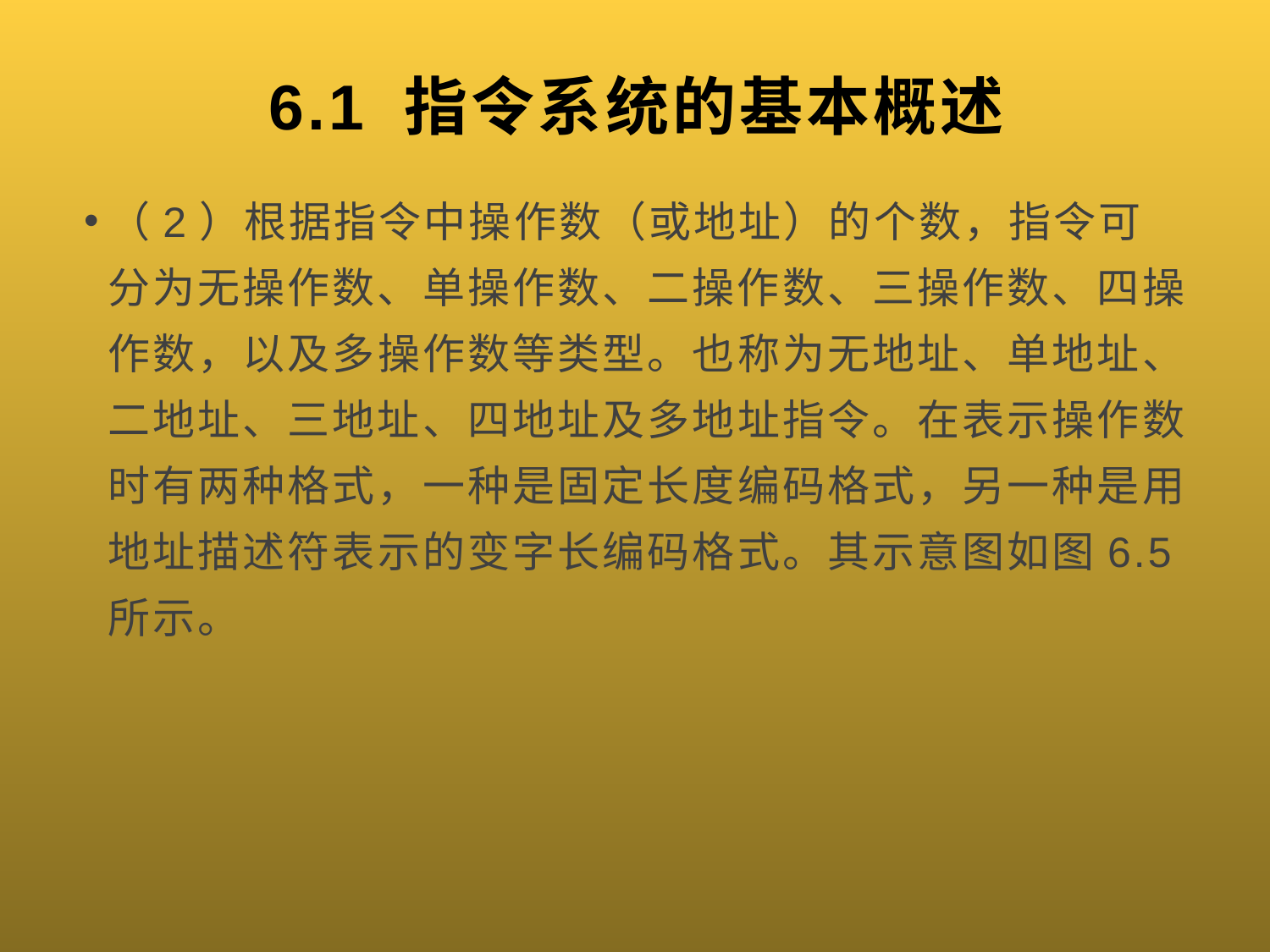

# 6.1 指令系统的基本概述
（2）根据指令中操作数（或地址）的个数，指令可分为无操作数、单操作数、二操作数、三操作数、四操作数，以及多操作数等类型。也称为无地址、单地址、二地址、三地址、四地址及多地址指令。在表示操作数时有两种格式，一种是固定长度编码格式，另一种是用地址描述符表示的变字长编码格式。其示意图如图6.5所示。